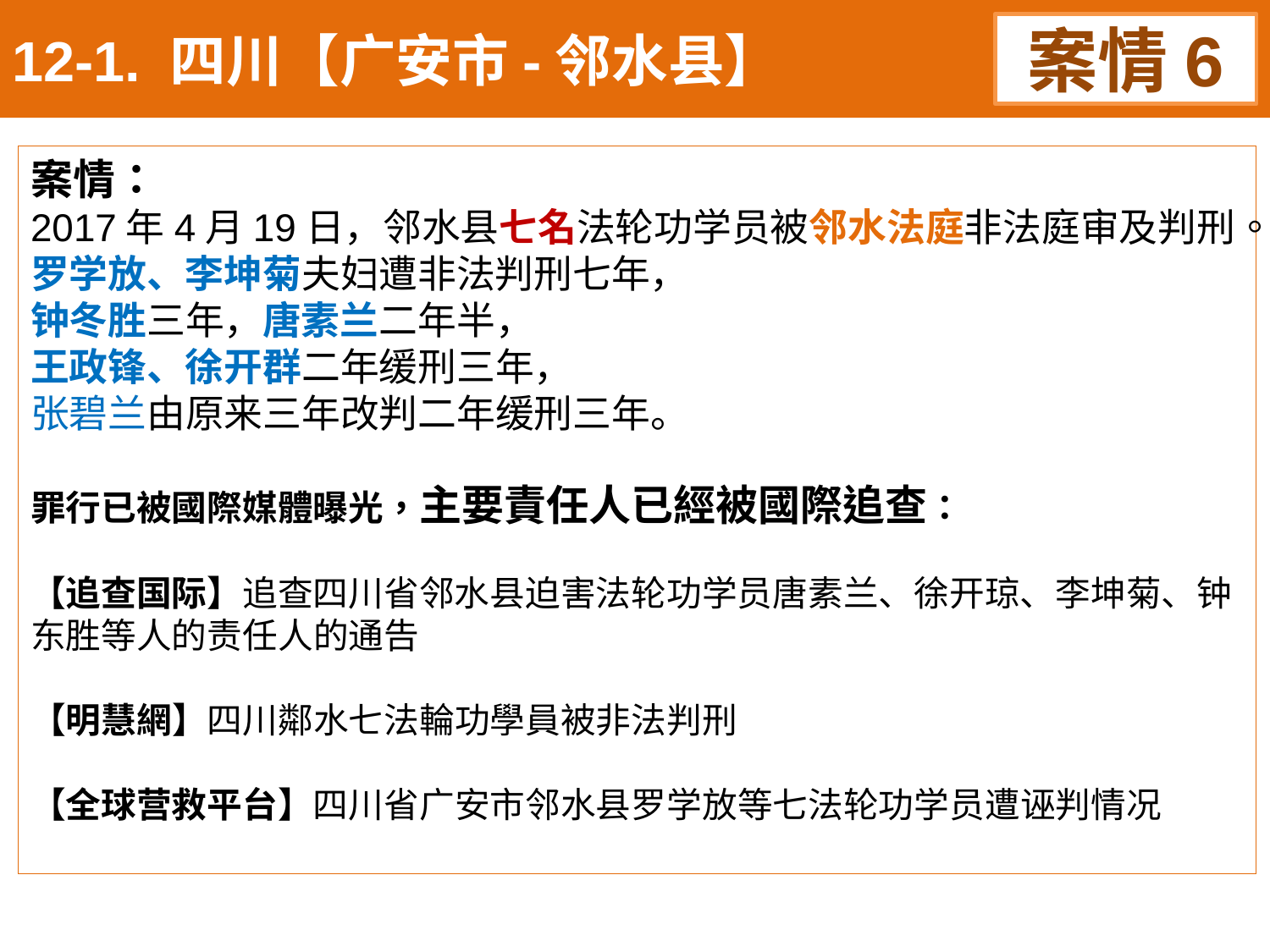

12-1. 四川【广安市-邻水县】
案情6
案情：
2017年4月19日，邻水县七名法轮功学员被邻水法庭非法庭审及判刑。
罗学放、李坤菊夫妇遭非法判刑七年，
钟冬胜三年，唐素兰二年半，
王政锋、徐开群二年缓刑三年，
张碧兰由原来三年改判二年缓刑三年。

罪行已被國際媒體曝光，主要責任人已經被國際追查：

【追查国际】追查四川省邻水县迫害法轮功学员唐素兰、徐开琼、李坤菊、钟东胜等人的责任人的通告

【明慧網】四川鄰水七法輪功學員被非法判刑

【全球营救平台】四川省广安市邻水县罗学放等七法轮功学员遭诬判情况